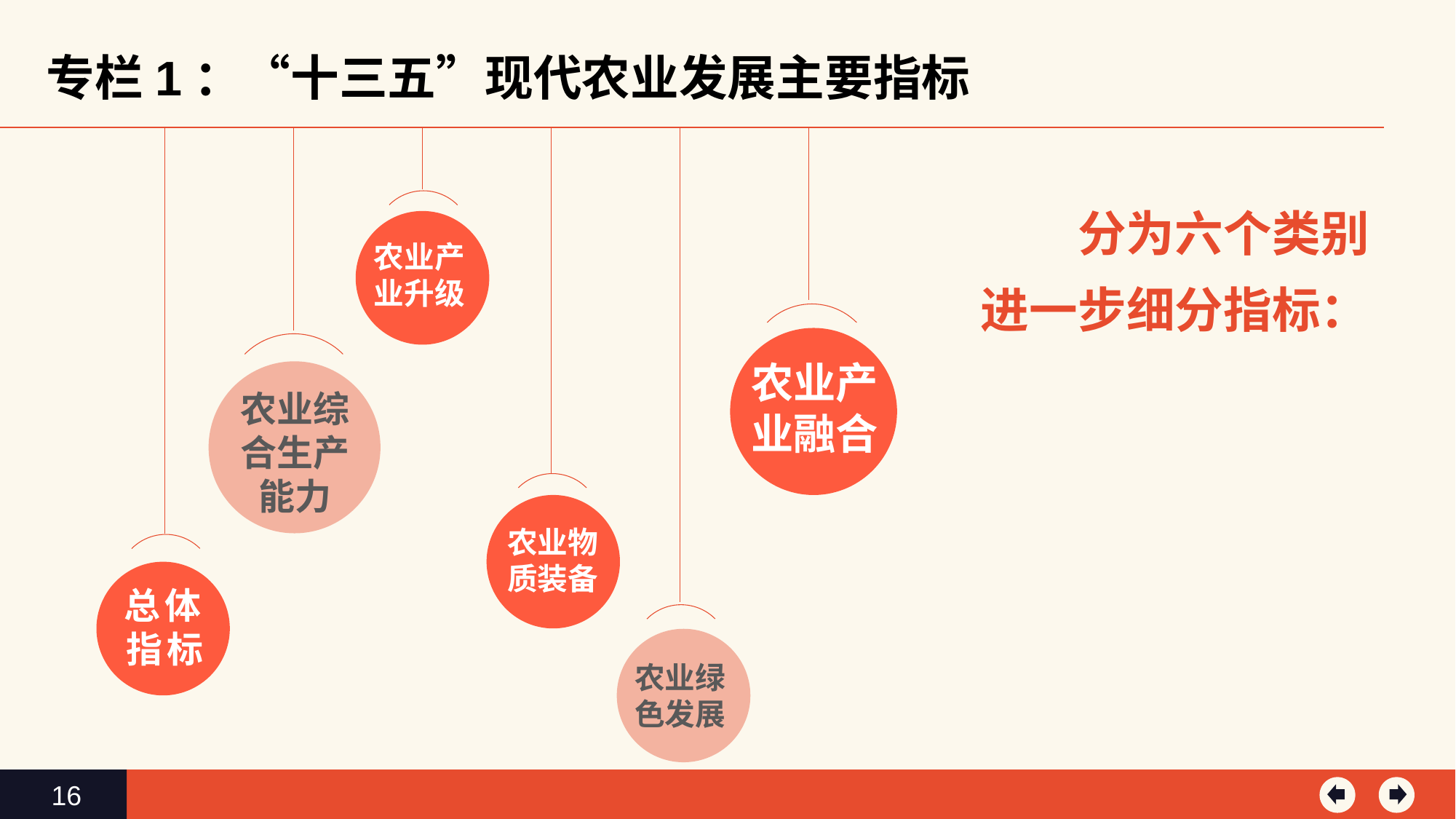

专栏1：“十三五”现代农业发展主要指标

农业产业升级

农业产业融合

农业综合生产能力

农业物质装备

总体指标

农业绿色发展
分为六个类别
进一步细分指标：

16